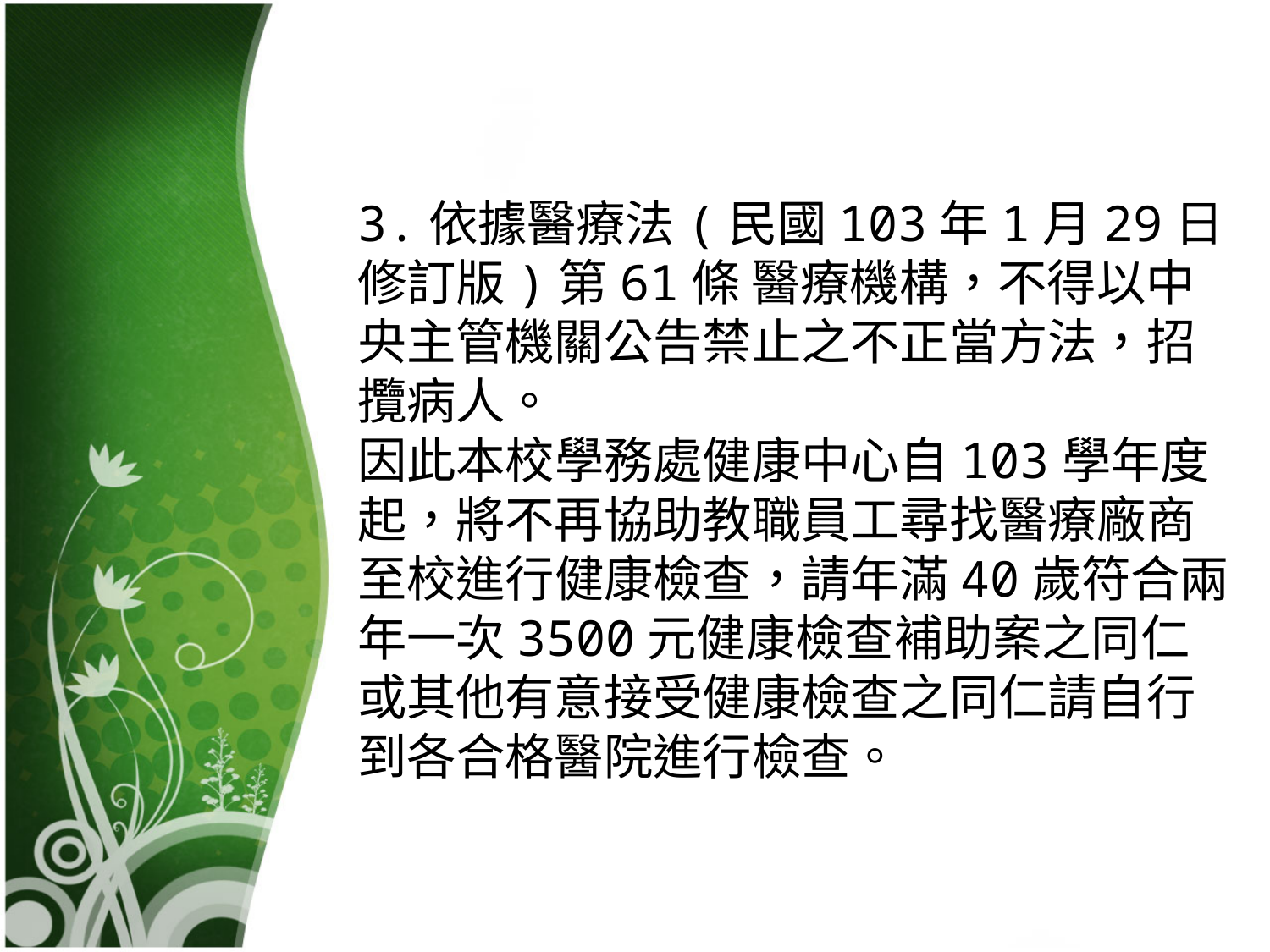

3.依據醫療法(民國103年1月29日修訂版)第61條 醫療機構，不得以中央主管機關公告禁止之不正當方法，招攬病人。
因此本校學務處健康中心自103學年度起，將不再協助教職員工尋找醫療廠商至校進行健康檢查，請年滿40歲符合兩年一次3500元健康檢查補助案之同仁或其他有意接受健康檢查之同仁請自行到各合格醫院進行檢查。